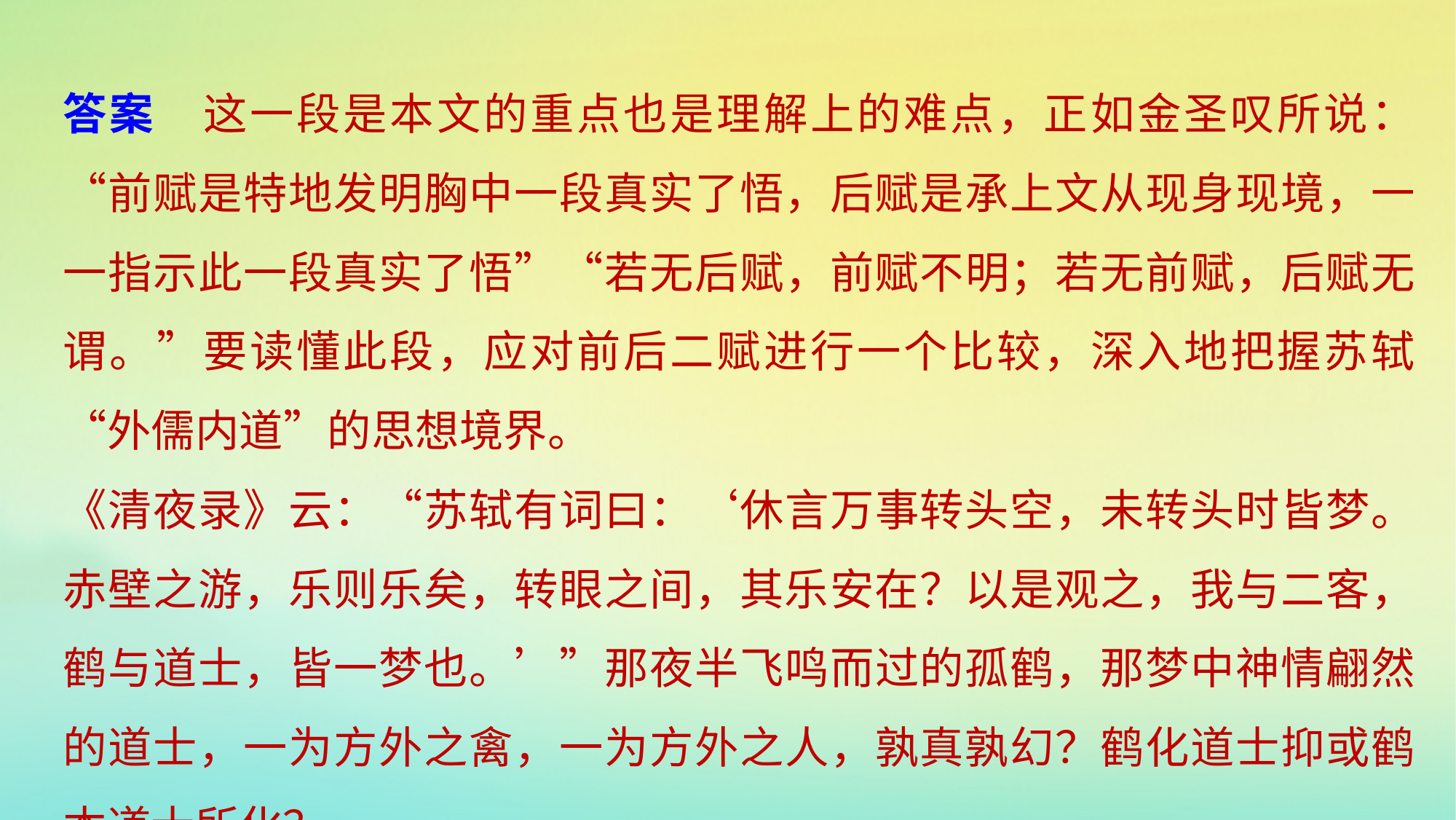

答案　这一段是本文的重点也是理解上的难点，正如金圣叹所说：“前赋是特地发明胸中一段真实了悟，后赋是承上文从现身现境，一一指示此一段真实了悟”“若无后赋，前赋不明；若无前赋，后赋无谓。”要读懂此段，应对前后二赋进行一个比较，深入地把握苏轼“外儒内道”的思想境界。
《清夜录》云：“苏轼有词曰：‘休言万事转头空，未转头时皆梦。赤壁之游，乐则乐矣，转眼之间，其乐安在？以是观之，我与二客，鹤与道士，皆一梦也。’”那夜半飞鸣而过的孤鹤，那梦中神情翩然的道士，一为方外之禽，一为方外之人，孰真孰幻？鹤化道士抑或鹤本道士所化？